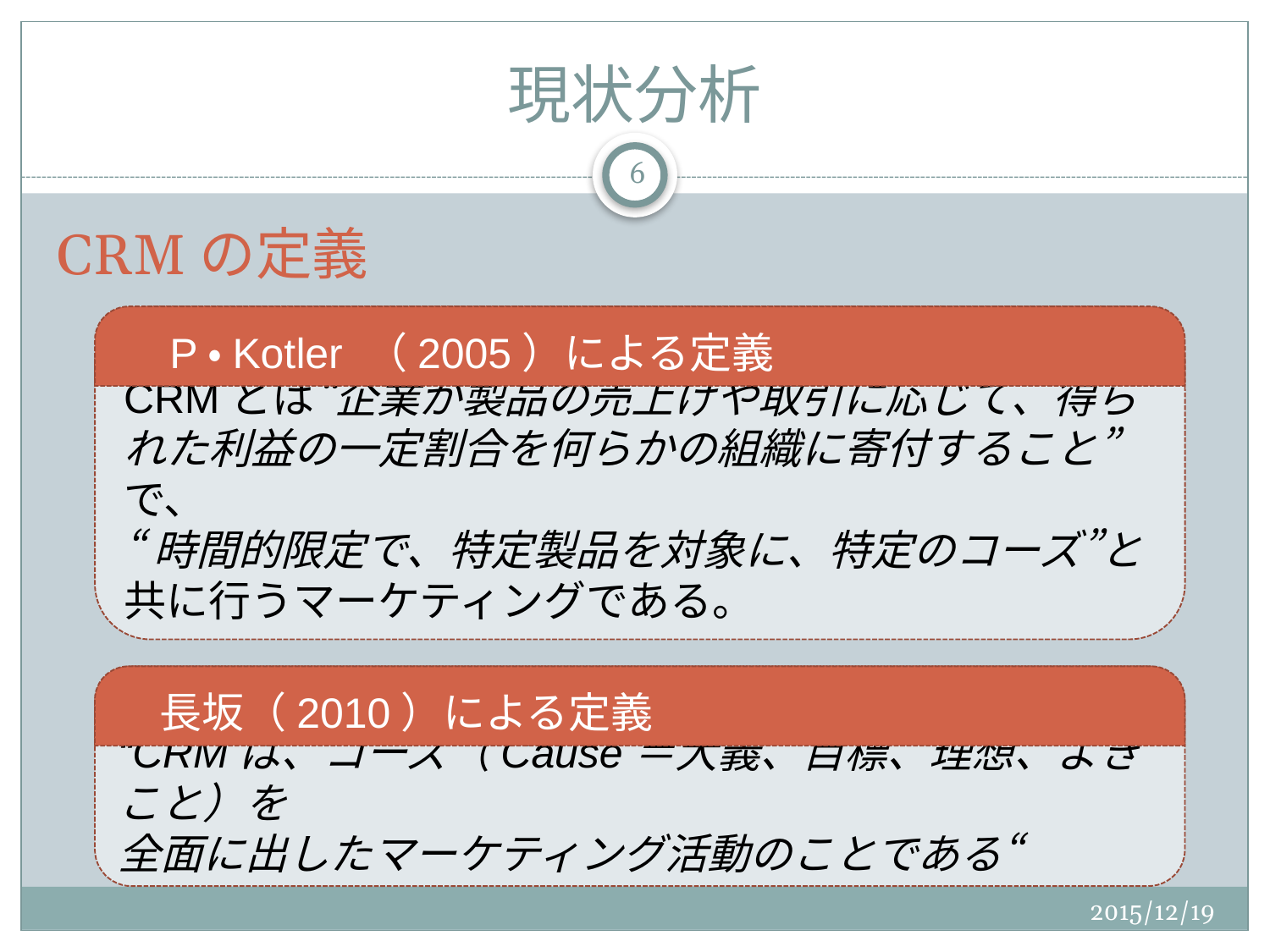

# 現状分析
6
CRMの定義

CRMとは“企業が製品の売上げや取引に応じて、得られた利益の一定割合を何らかの組織に寄付すること”で、
“時間的限定で、特定製品を対象に、特定のコーズ”と共に行うマーケティングである。
　P・Kotler （2005）による定義
　長坂（2010）による定義

“CRMは、コーズ（Cause＝大義、目標、理想、よきこと）を
全面に出したマーケティング活動のことである“
2015/12/19